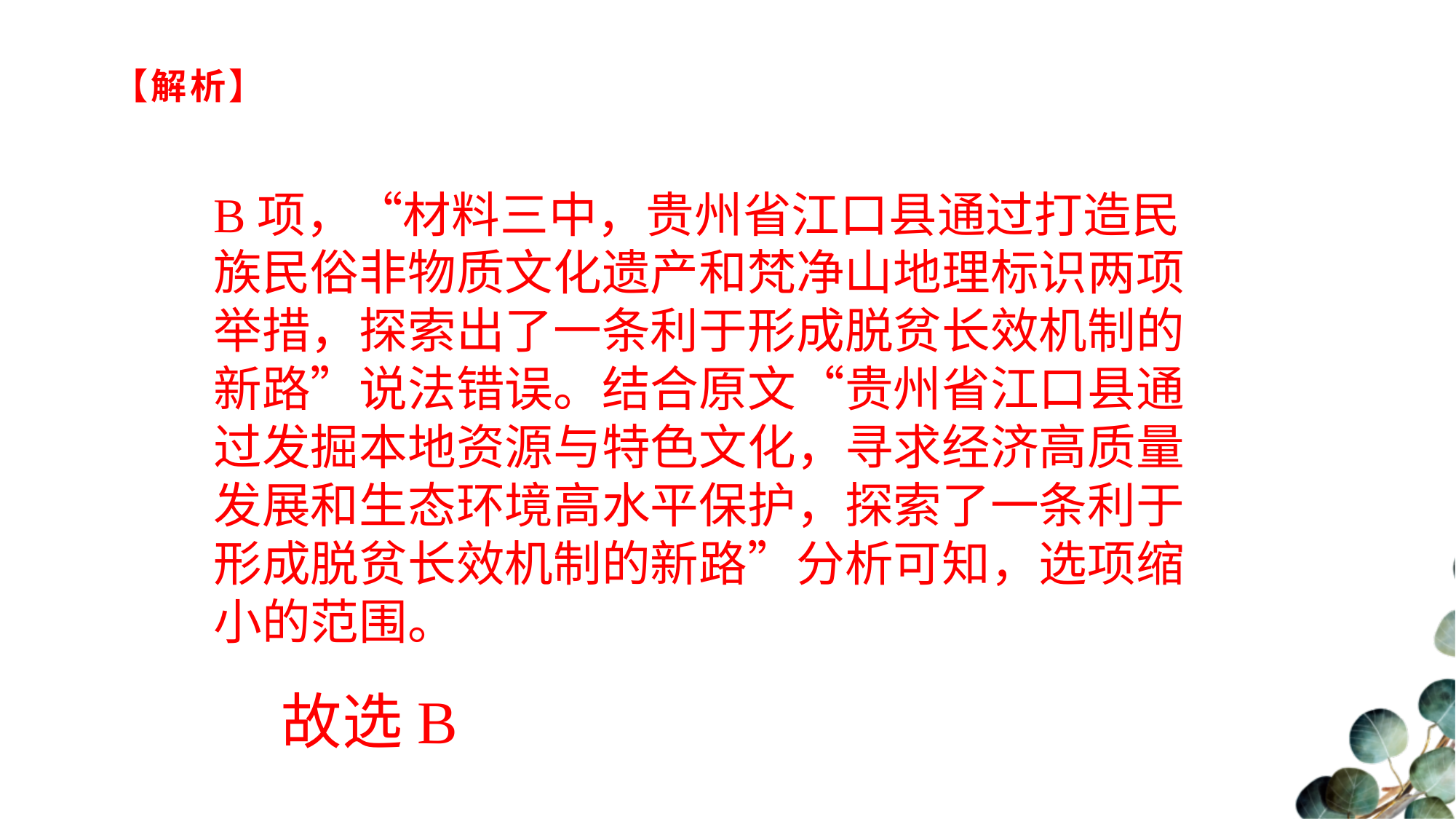

# 【解析】
B项，“材料三中，贵州省江口县通过打造民族民俗非物质文化遗产和梵净山地理标识两项举措，探索出了一条利于形成脱贫长效机制的新路”说法错误。结合原文“贵州省江口县通过发掘本地资源与特色文化，寻求经济高质量发展和生态环境高水平保护，探索了一条利于形成脱贫长效机制的新路”分析可知，选项缩小的范围。
故选B